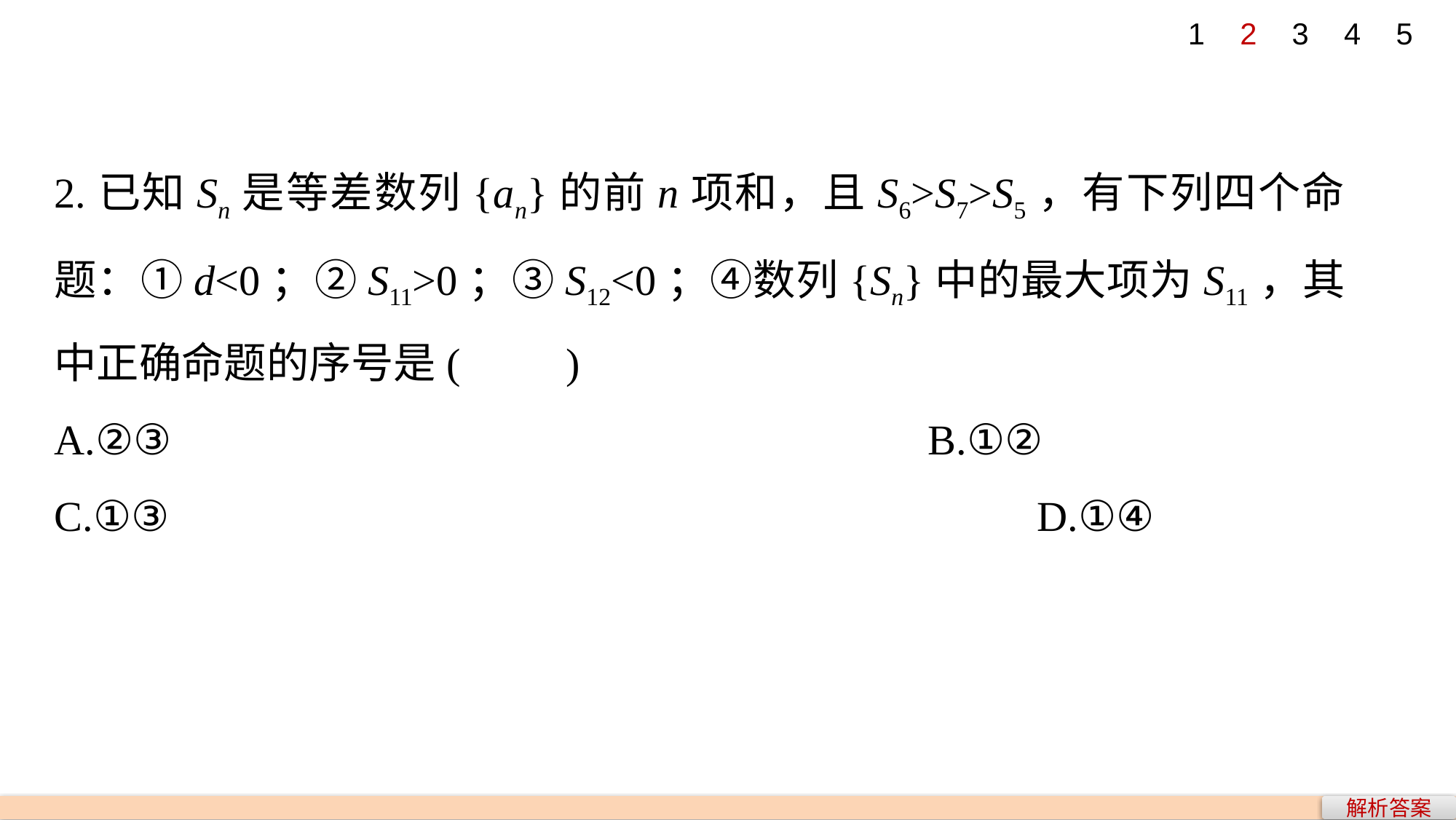

1
2
3
4
5
2.已知Sn是等差数列{an}的前n项和，且S6>S7>S5，有下列四个命题：①d<0；②S11>0；③S12<0；④数列{Sn}中的最大项为S11，其中正确命题的序号是(　　)
A.②③  				B.①②
C.①③  					D.①④
解析答案